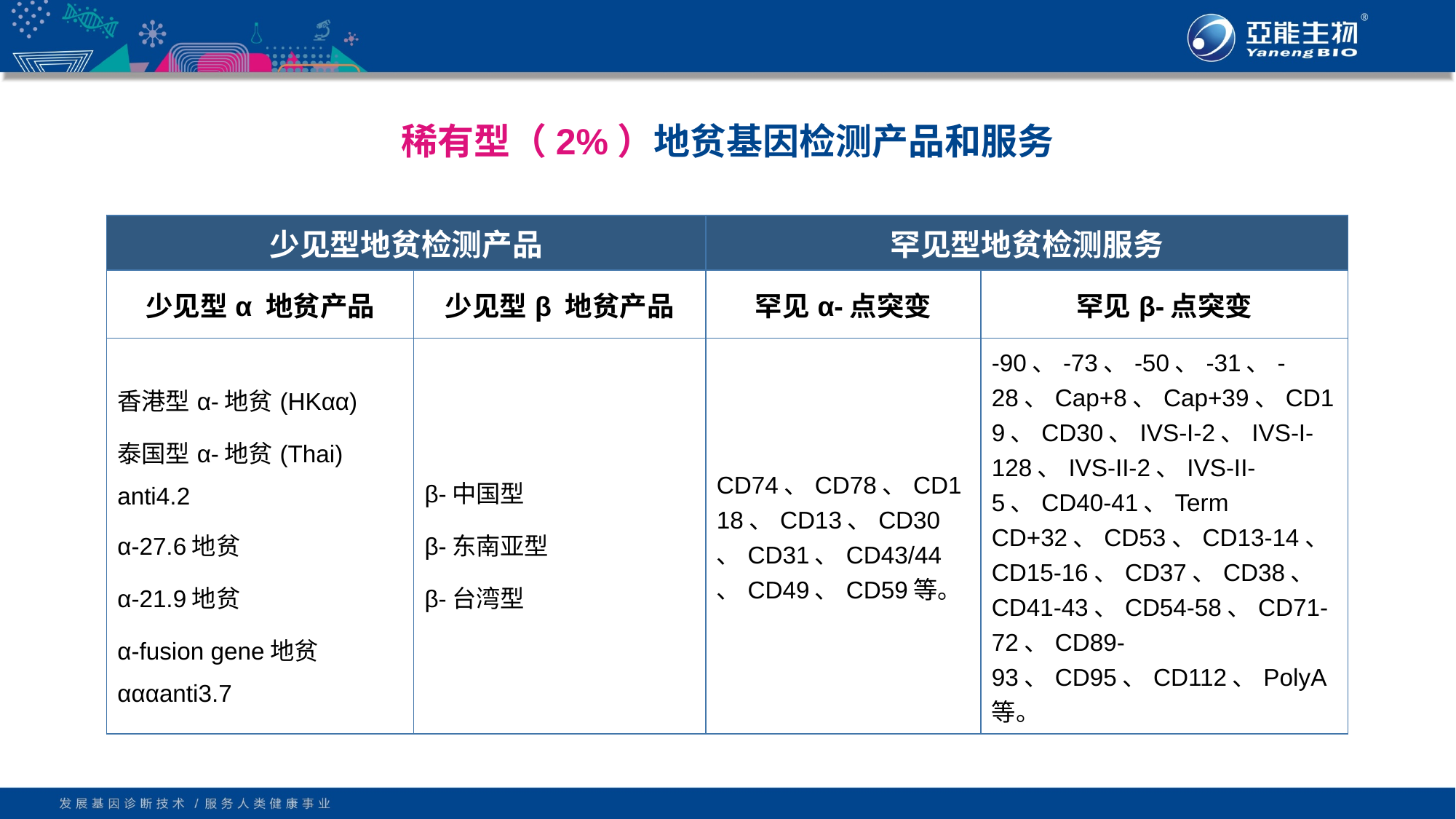

稀有型（2%）地贫基因检测产品和服务
| 少见型地贫检测产品 |  | 罕见型地贫检测服务 |  |
| --- | --- | --- | --- |
| 少见型α 地贫产品 | 少见型β 地贫产品 | 罕见α-点突变 | 罕见β-点突变 |
| 香港型α-地贫(HKαα) 泰国型α-地贫(Thai) anti4.2 α-27.6地贫 α-21.9地贫 α-fusion gene地贫 αααanti3.7 | β-中国型 β-东南亚型 β-台湾型 | CD74、CD78、CD118、CD13、CD30、CD31、CD43/44、CD49、CD59等。 | -90、-73、-50、-31、-28、Cap+8、Cap+39、CD19、CD30、IVS-I-2、IVS-I-128、IVS-II-2、IVS-II-5、CD40-41、Term CD+32、CD53、CD13-14、CD15-16、CD37、CD38、CD41-43、CD54-58、CD71-72、CD89-93、CD95、CD112、PolyA等。 |